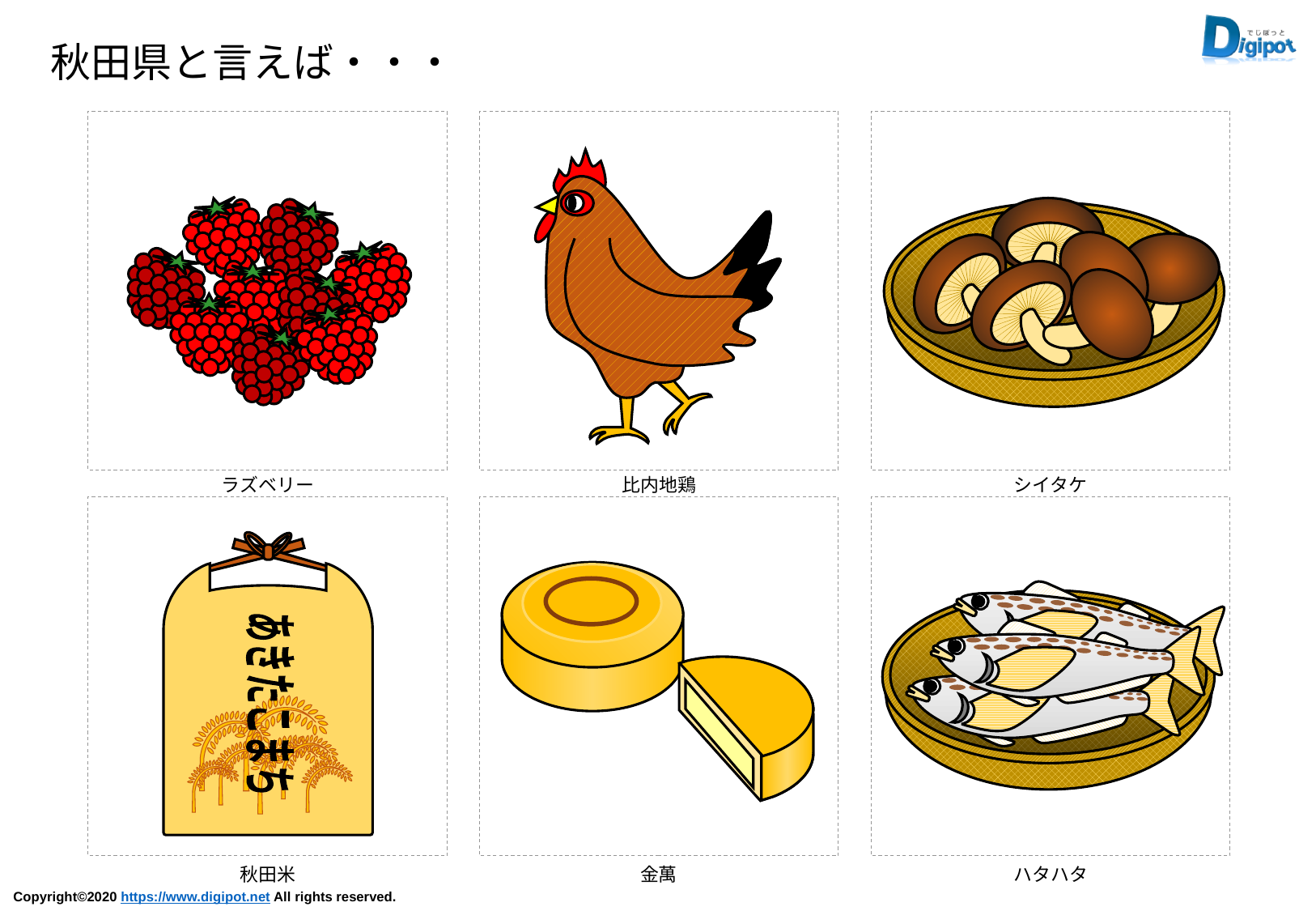

秋田県と言えば・・・

ラズベリー
比内地鶏
シイタケ

あきたこまち

秋田米
金萬
ハタハタ